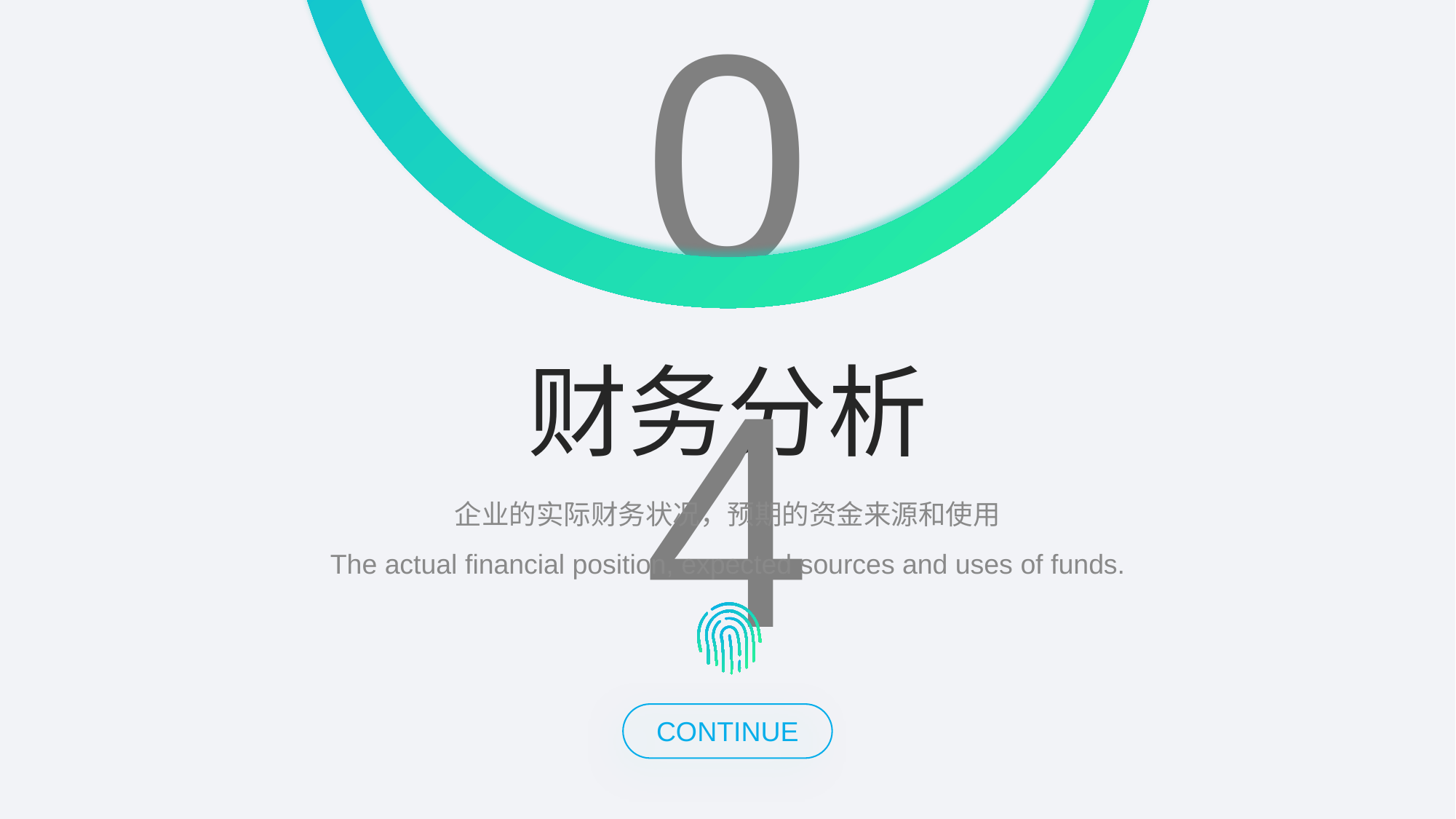

04
财务分析
企业的实际财务状况，预期的资金来源和使用
The actual financial position, expected sources and uses of funds.

CONTINUE